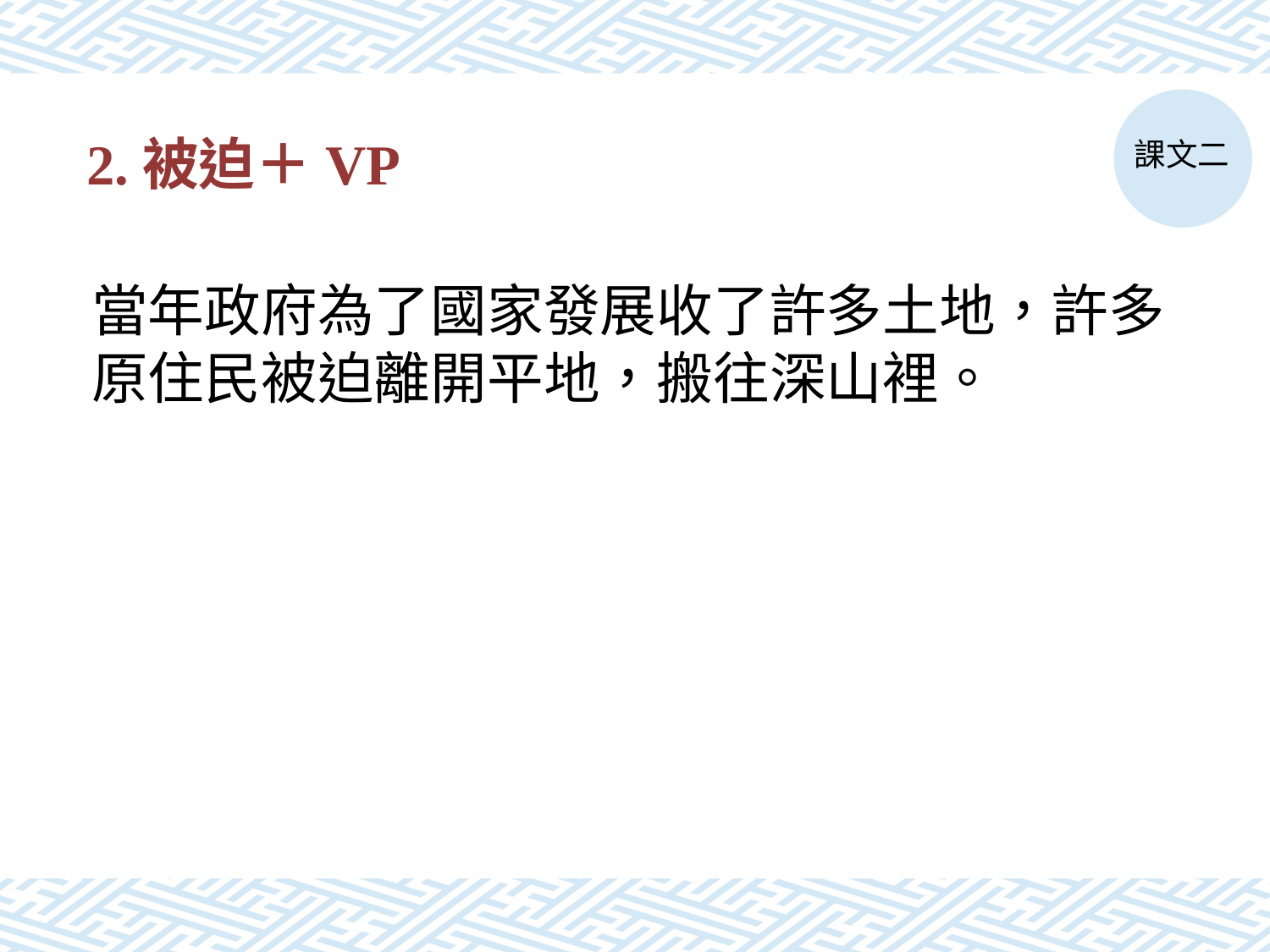

課文二
# 2.被迫＋VP
當年政府為了國家發展收了許多土地，許多原住民被迫離開平地，搬往深山裡。